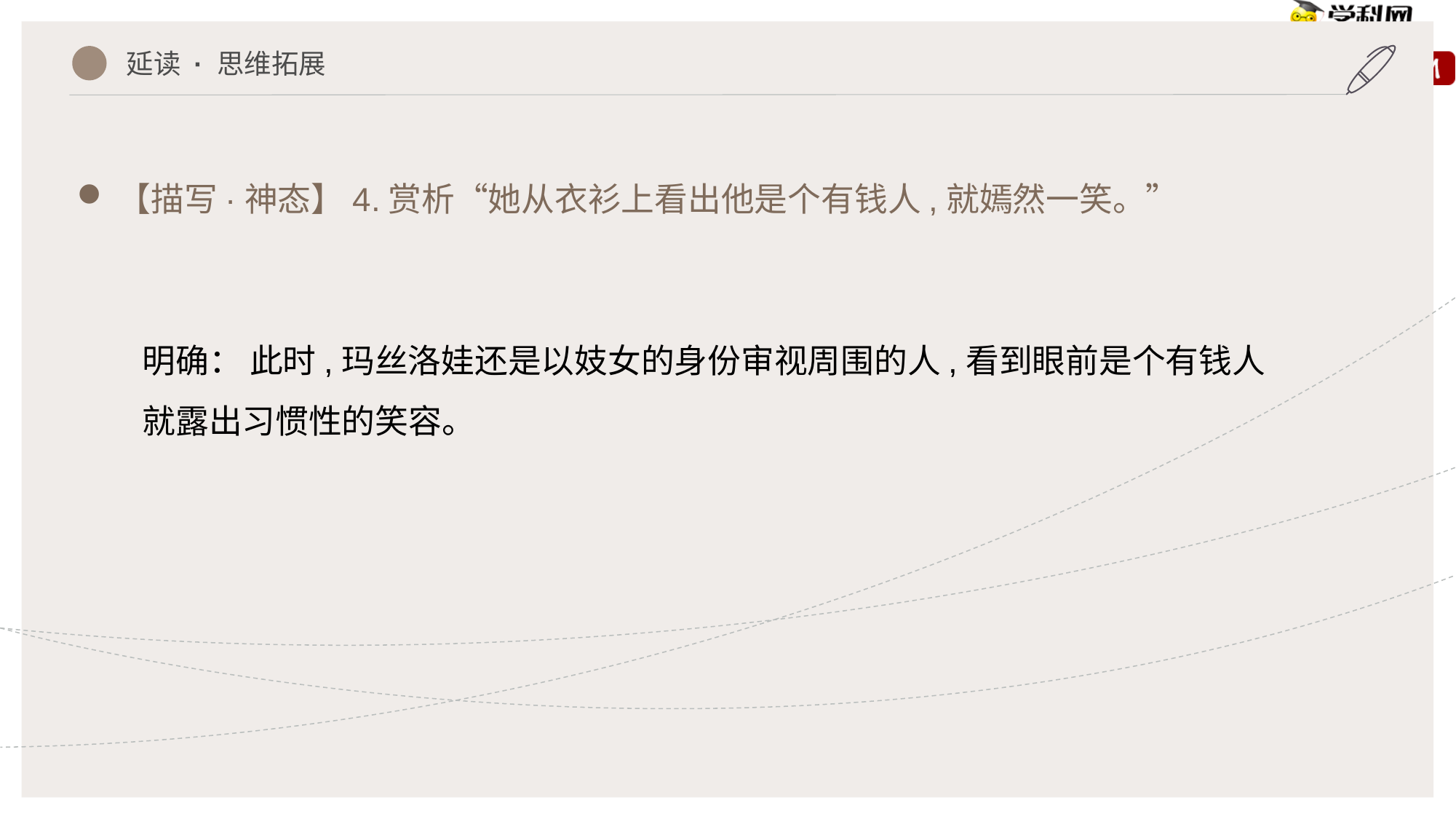

延读 · 思维拓展

【描写·神态】4.赏析“她从衣衫上看出他是个有钱人,就嫣然一笑。”

明确： 此时,玛丝洛娃还是以妓女的身份审视周围的人,看到眼前是个有钱人就露出习惯性的笑容。